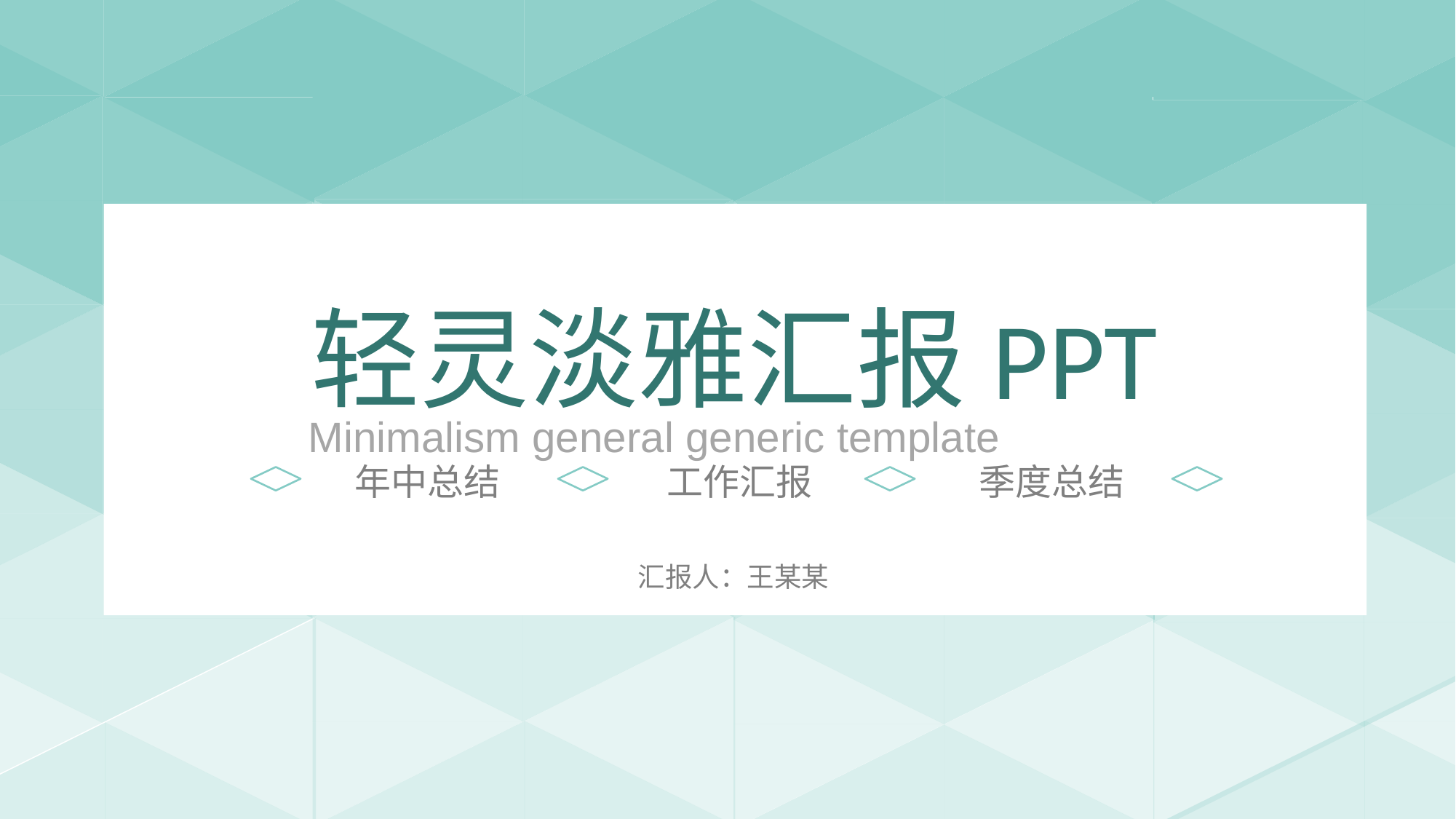

轻灵淡雅汇报PPT
Minimalism general generic template
年中总结
工作汇报
季度总结

汇报人：王某某